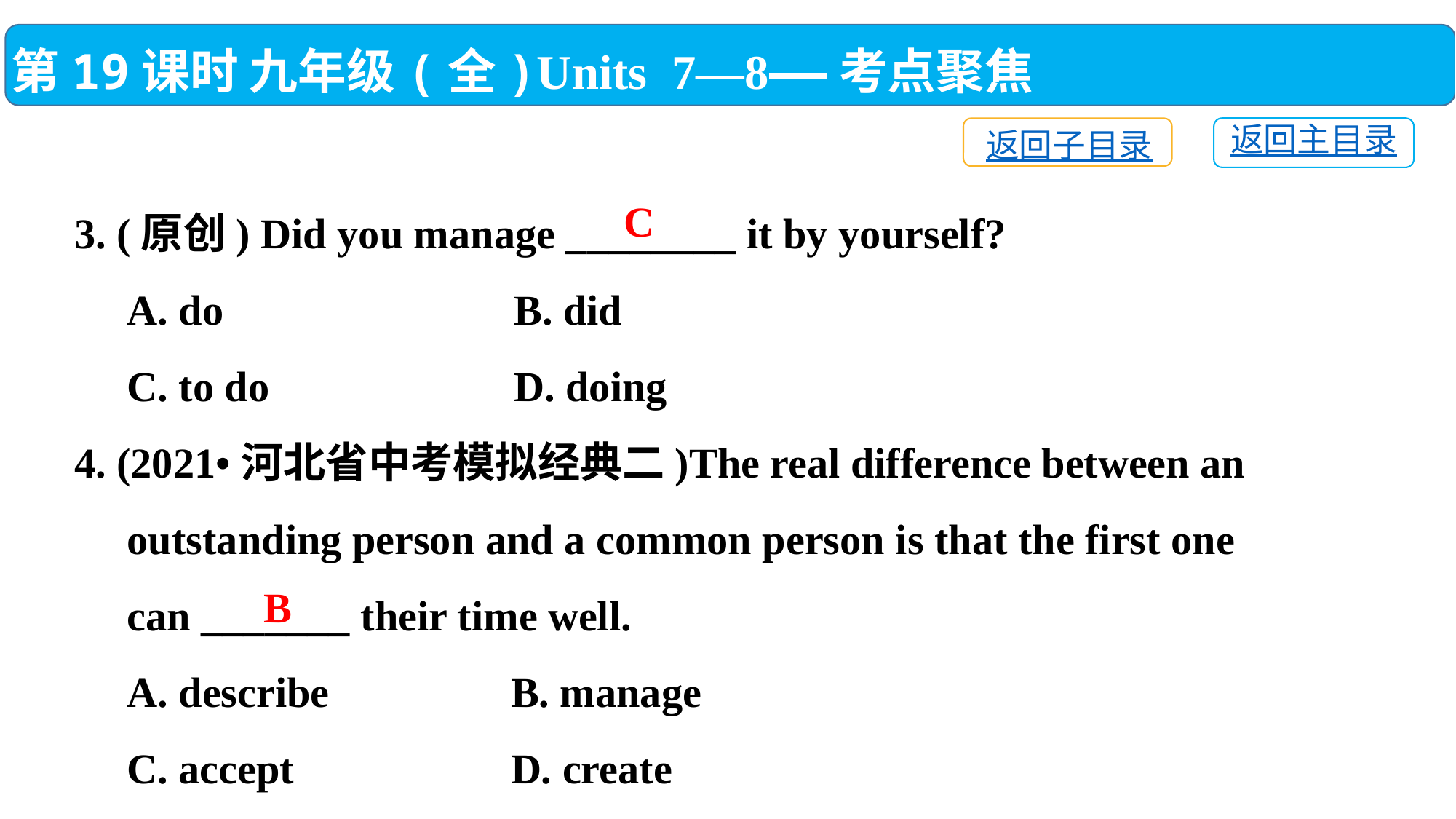

第19课时 九年级(全)Units  7—8——考点聚焦
返回主目录

返回子目录
3. (原创) Did you manage ________ it by yourself?
     A. do	                     B. did
     C. to do	                     D. doing
4. (2021•河北省中考模拟经典二)The real difference between an
     outstanding person and a common person is that the first one
     can _______ their time well.
     A. describe　　	B. manage
     C. accept　　　	D. create
C

B